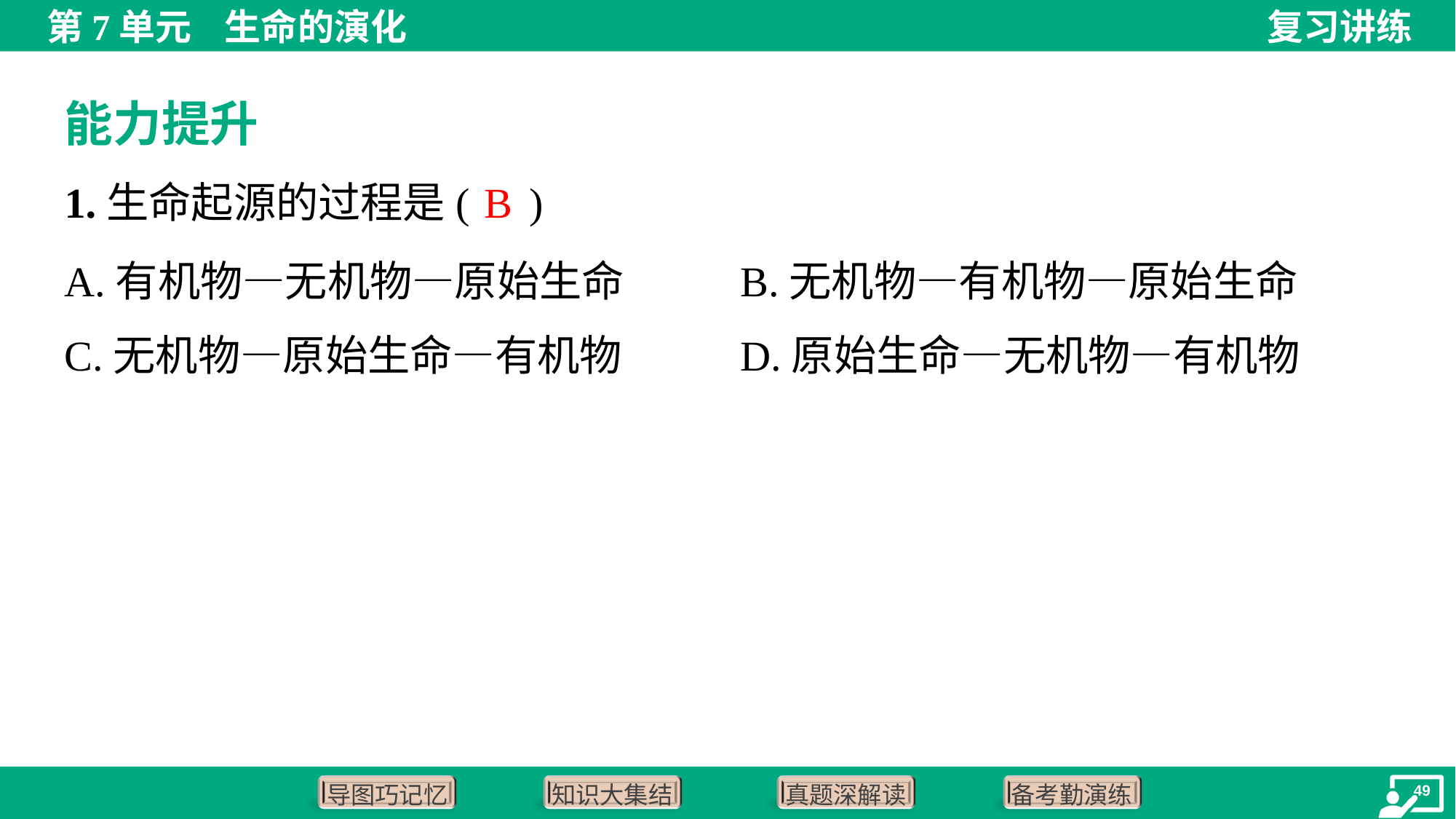

能力提升
B
1.生命起源的过程是(     )
A.有机物—无机物—原始生命	B.无机物—有机物—原始生命
C.无机物—原始生命—有机物	D.原始生命—无机物—有机物